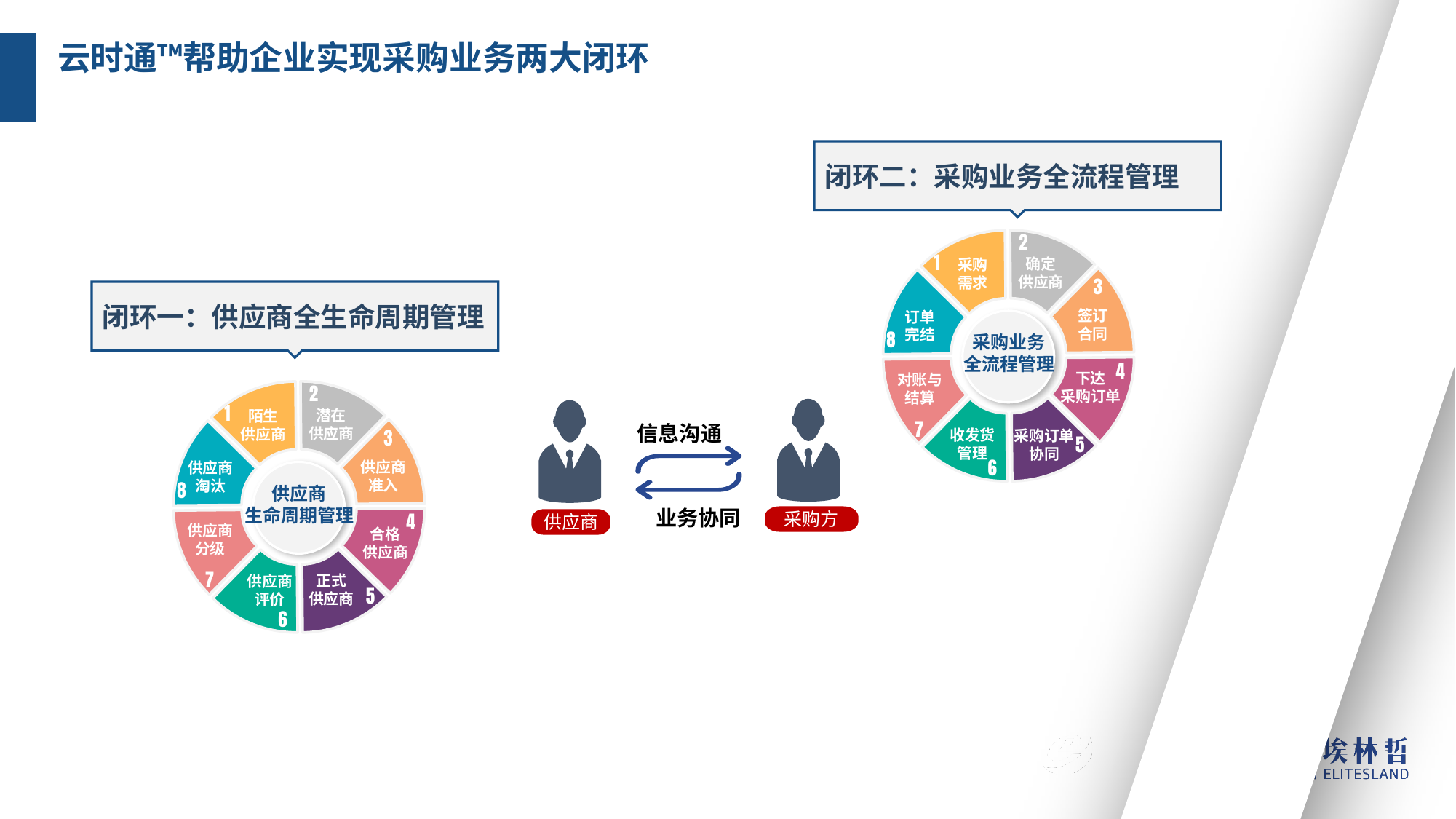

# 云时通™帮助企业实现采购业务两大闭环
闭环二：采购业务全流程管理
2
1
3

8
4
7
5
6

确定
供应商
采购
需求
闭环一：供应商全生命周期管理
签订
合同

订单
完结
采购业务
全流程管理
下达
采购订单
对账与结算
2
1
3

8
4
7
5
6

潜在
供应商
陌生
供应商
供应商
准入
供应商
淘汰
供应商
生命周期管理
供应商
分级
合格
供应商
正式
供应商
供应商
评价

信息沟通
收发货
管理
采购订单
协同

业务协同
采购方
供应商